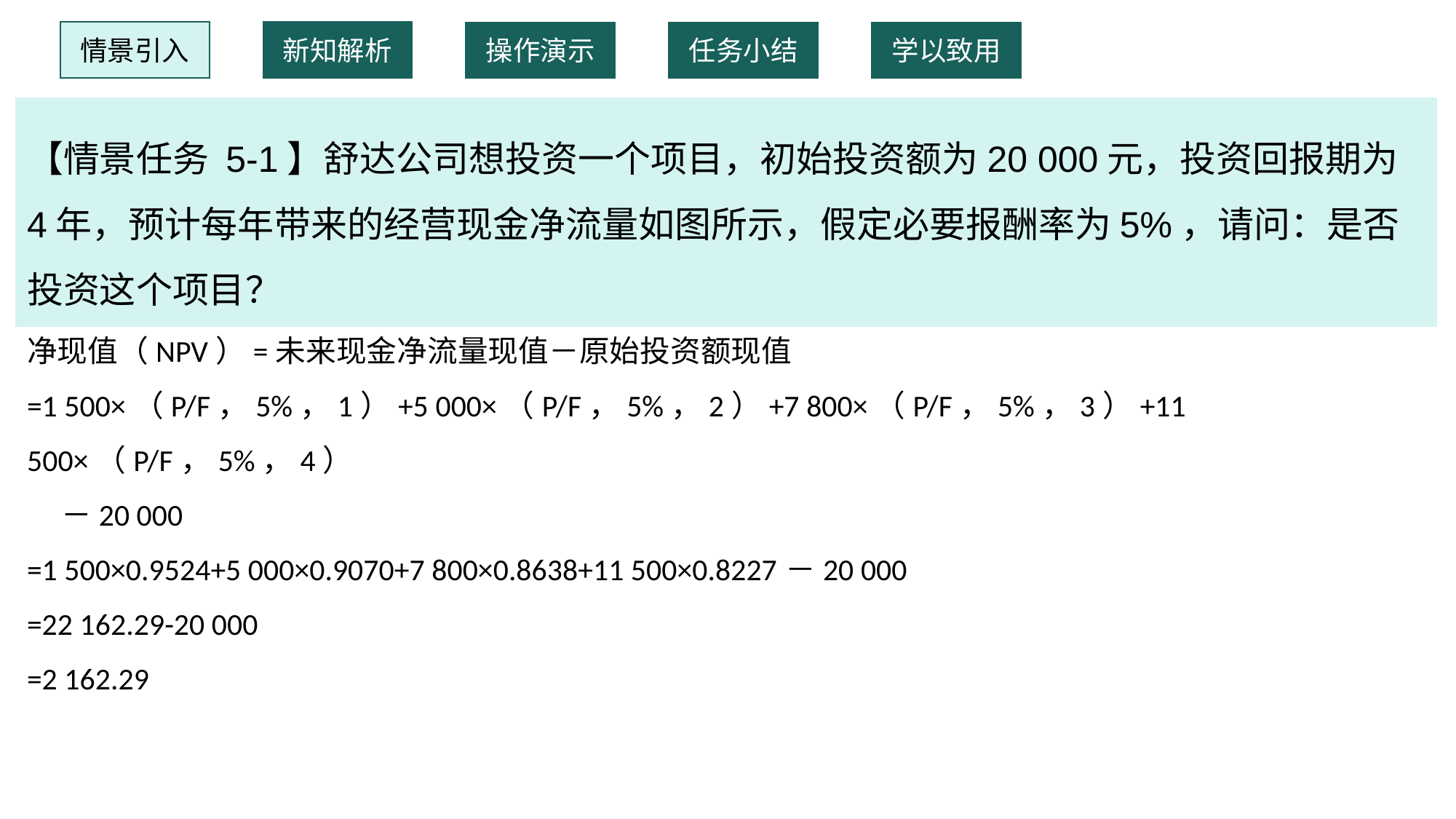

情景引入
新知解析
操作演示
任务小结
学以致用
【情景任务 5-1】舒达公司想投资一个项目，初始投资额为20 000元，投资回报期为4年，预计每年带来的经营现金净流量如图所示，假定必要报酬率为5%，请问：是否投资这个项目？
净现值（NPV）=未来现金净流量现值－原始投资额现值=1 500×（P/F，5%，1）+5 000×（P/F，5%，2）+7 800×（P/F，5%，3）+11 500×（P/F，5%，4）
    －20 000=1 500×0.9524+5 000×0.9070+7 800×0.8638+11 500×0.8227－20 000=22 162.29-20 000=2 162.29